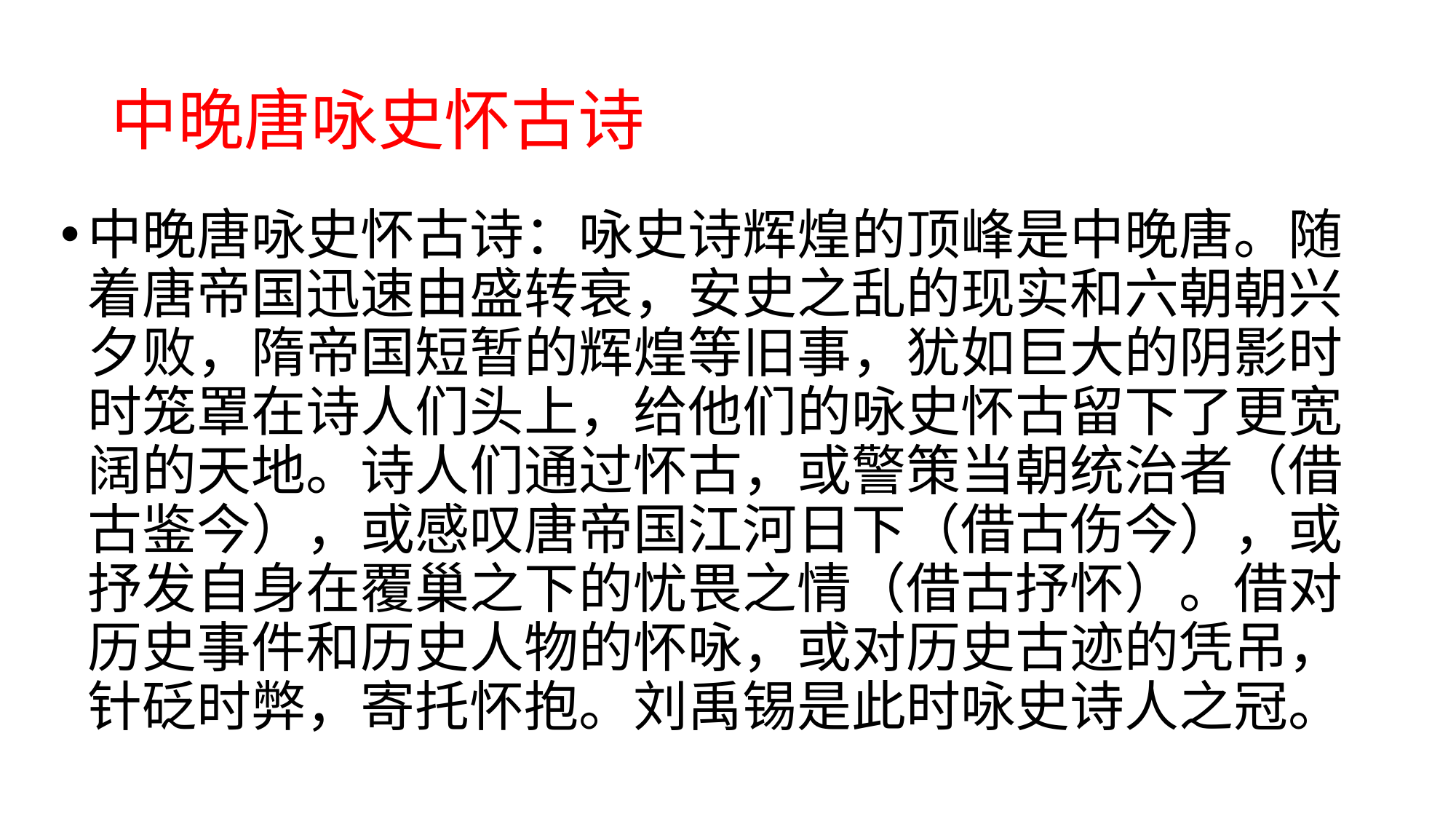

# 中晚唐咏史怀古诗
中晚唐咏史怀古诗：咏史诗辉煌的顶峰是中晚唐。随着唐帝国迅速由盛转衰，安史之乱的现实和六朝朝兴夕败，隋帝国短暂的辉煌等旧事，犹如巨大的阴影时时笼罩在诗人们头上，给他们的咏史怀古留下了更宽阔的天地。诗人们通过怀古，或警策当朝统治者（借古鉴今），或感叹唐帝国江河日下（借古伤今），或抒发自身在覆巢之下的忧畏之情（借古抒怀）。借对历史事件和历史人物的怀咏，或对历史古迹的凭吊，针砭时弊，寄托怀抱。刘禹锡是此时咏史诗人之冠。